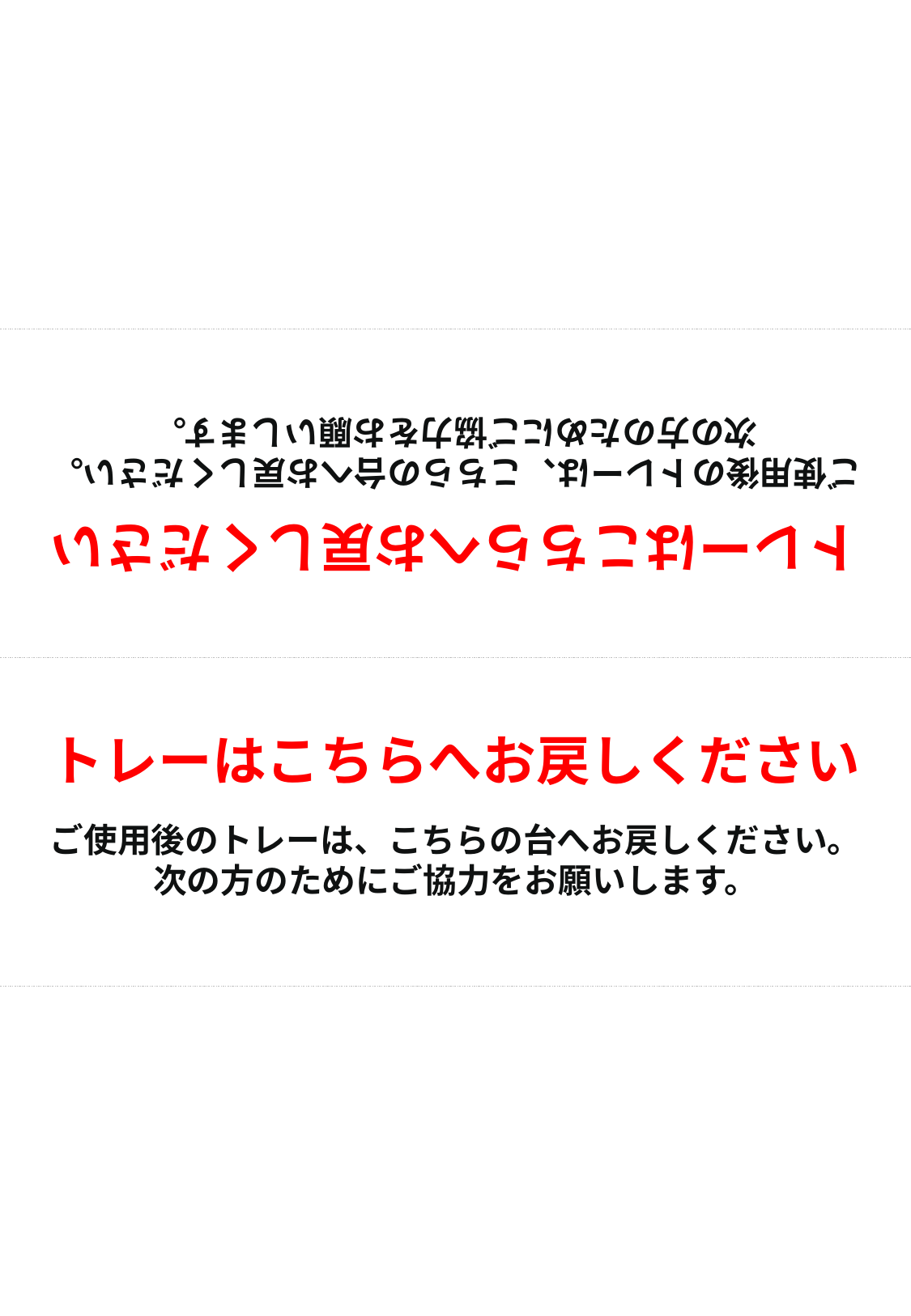

トレーはこちらへお戻しください
ご使用後のトレーは、こちらの台へお戻しください。
次の方のためにご協力をお願いします。
トレーはこちらへお戻しください
ご使用後のトレーは、こちらの台へお戻しください。
次の方のためにご協力をお願いします。